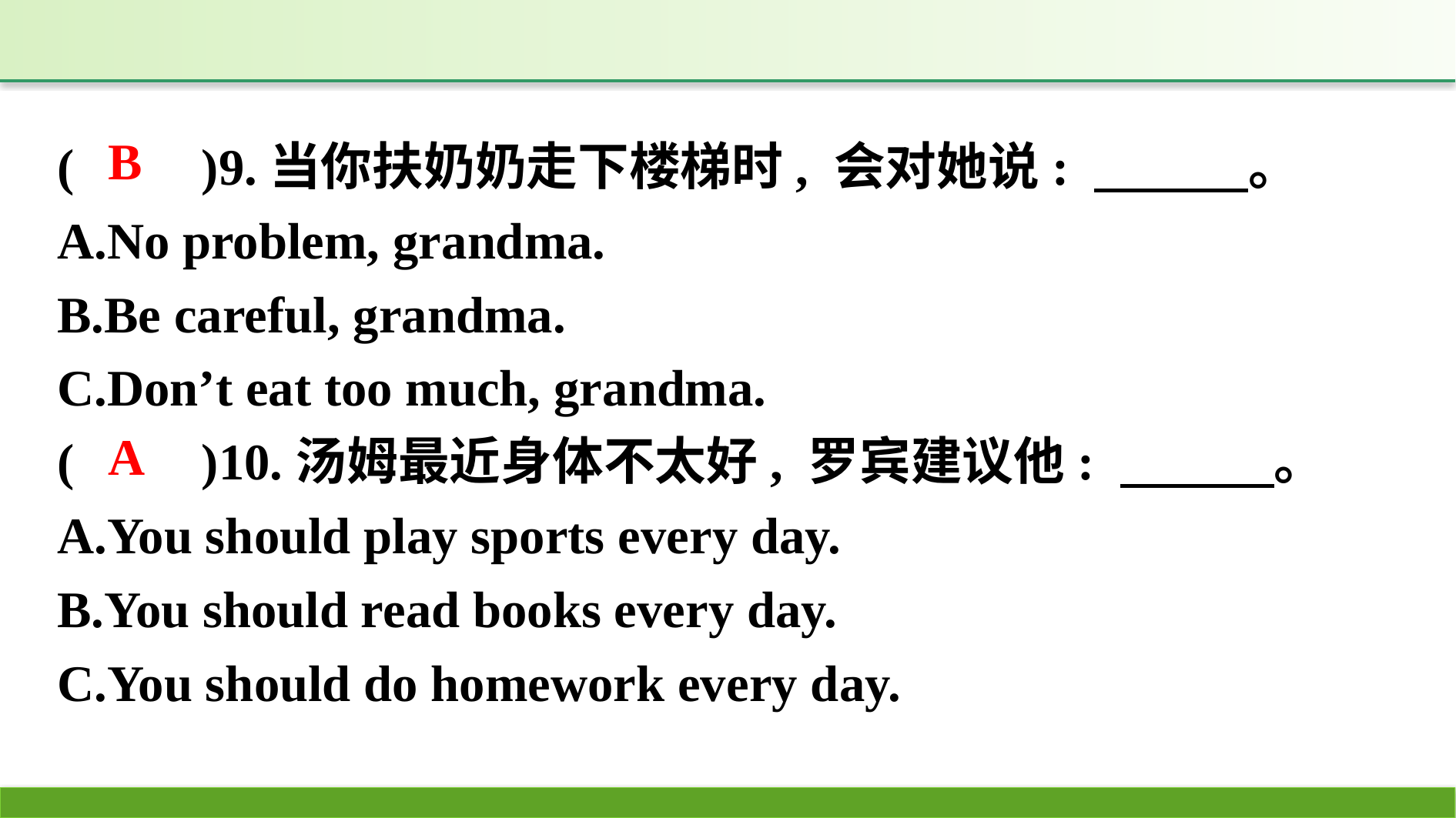

(　　)9.当你扶奶奶走下楼梯时, 会对她说: 　　　。
A.No problem, grandma.
B.Be careful, grandma.
C.Don’t eat too much, grandma.
(　　)10.汤姆最近身体不太好, 罗宾建议他: 　　　。
A.You should play sports every day.
B.You should read books every day.
C.You should do homework every day.
B
A